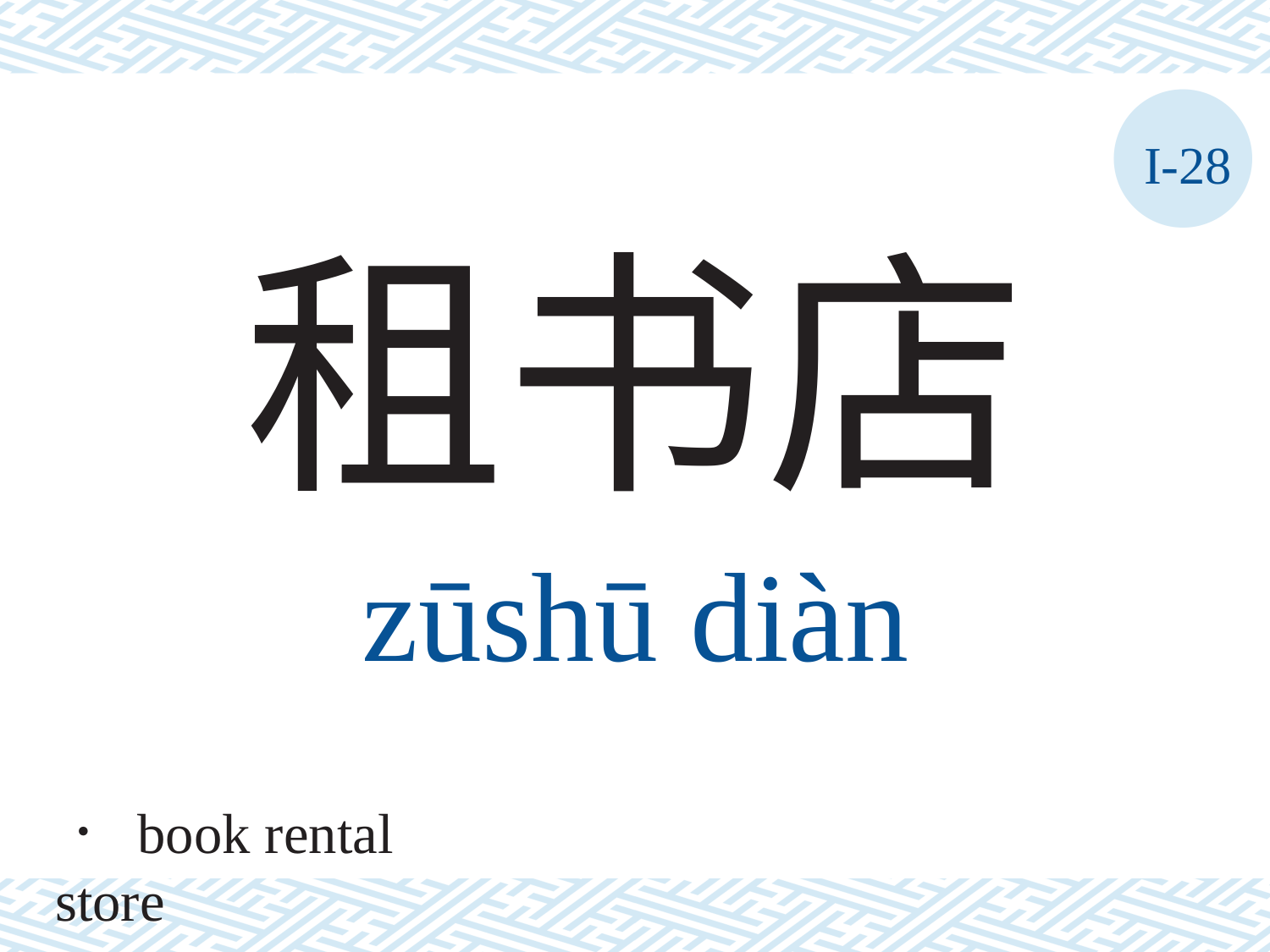

I-28
租书店
zūshū	diàn
． book rental store